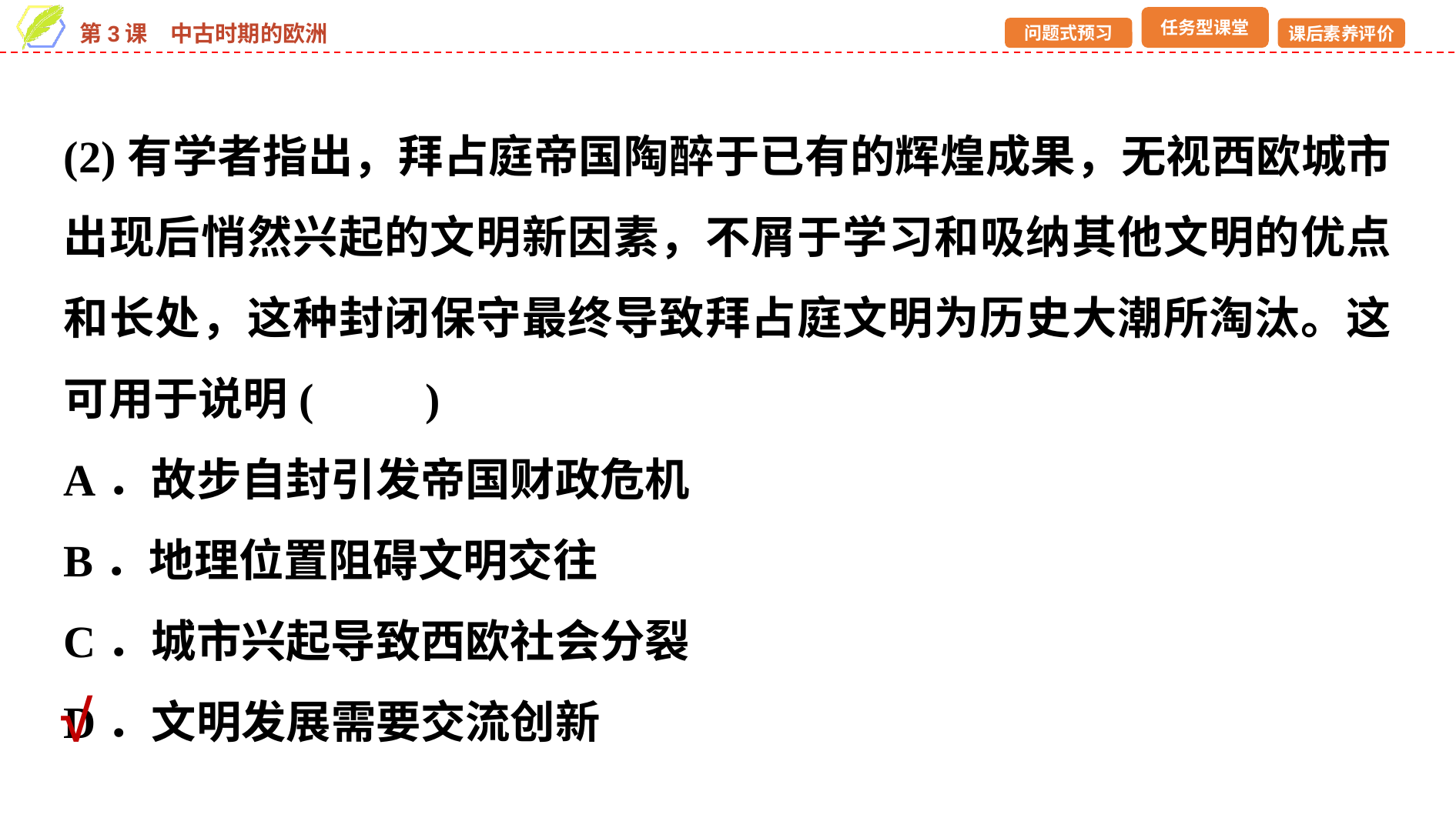

(2)有学者指出，拜占庭帝国陶醉于已有的辉煌成果，无视西欧城市出现后悄然兴起的文明新因素，不屑于学习和吸纳其他文明的优点和长处，这种封闭保守最终导致拜占庭文明为历史大潮所淘汰。这可用于说明(　　)
A．故步自封引发帝国财政危机
B．地理位置阻碍文明交往
C．城市兴起导致西欧社会分裂
D．文明发展需要交流创新
√